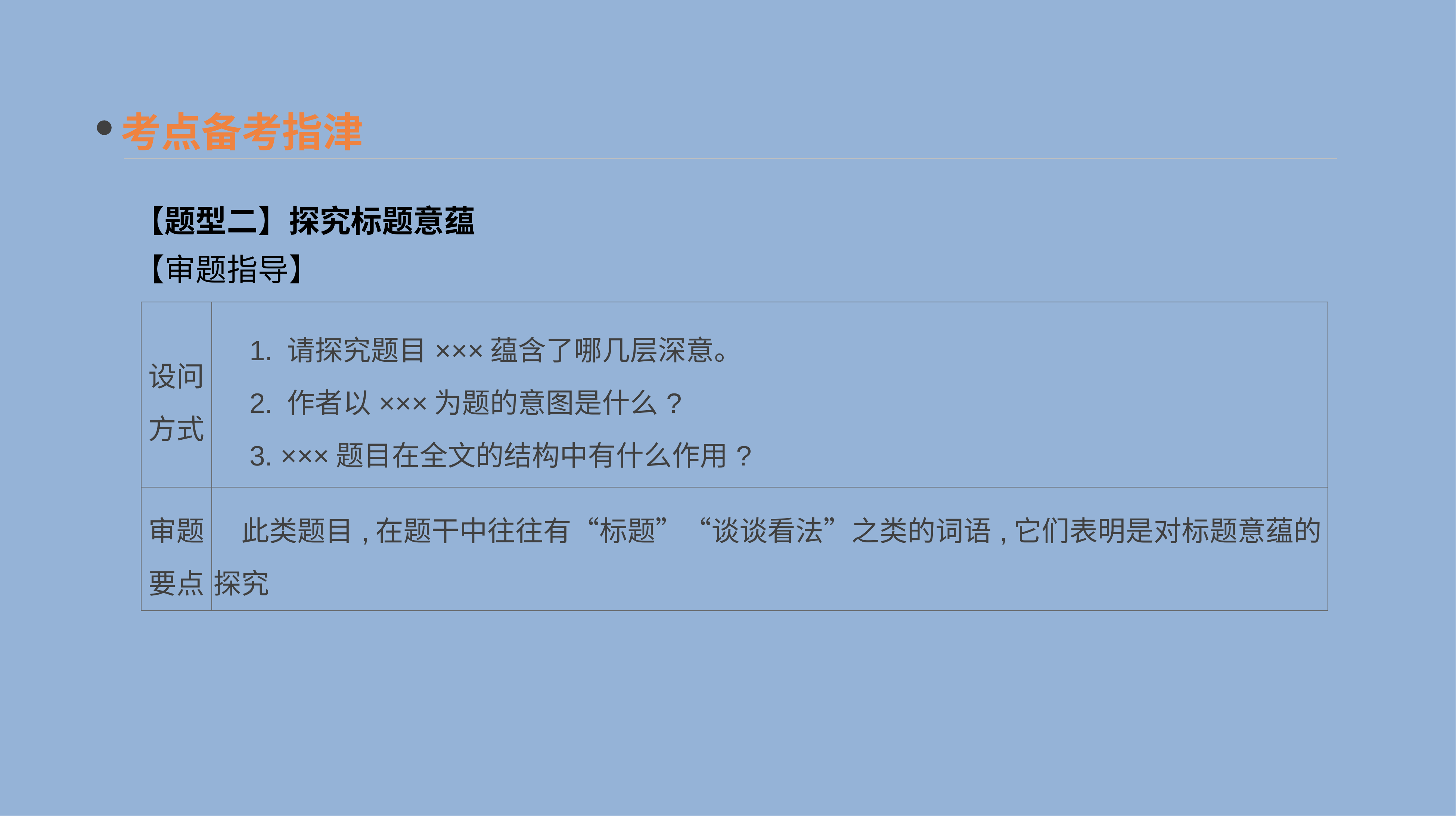

考点备考指津

【题型二】探究标题意蕴
【审题指导】
| 设问 方式 | 1. 请探究题目×××蕴含了哪几层深意。 　2. 作者以×××为题的意图是什么? 　3. ×××题目在全文的结构中有什么作用? |
| --- | --- |
| 审题 要点 | 此类题目,在题干中往往有“标题”“谈谈看法”之类的词语,它们表明是对标题意蕴的探究 |